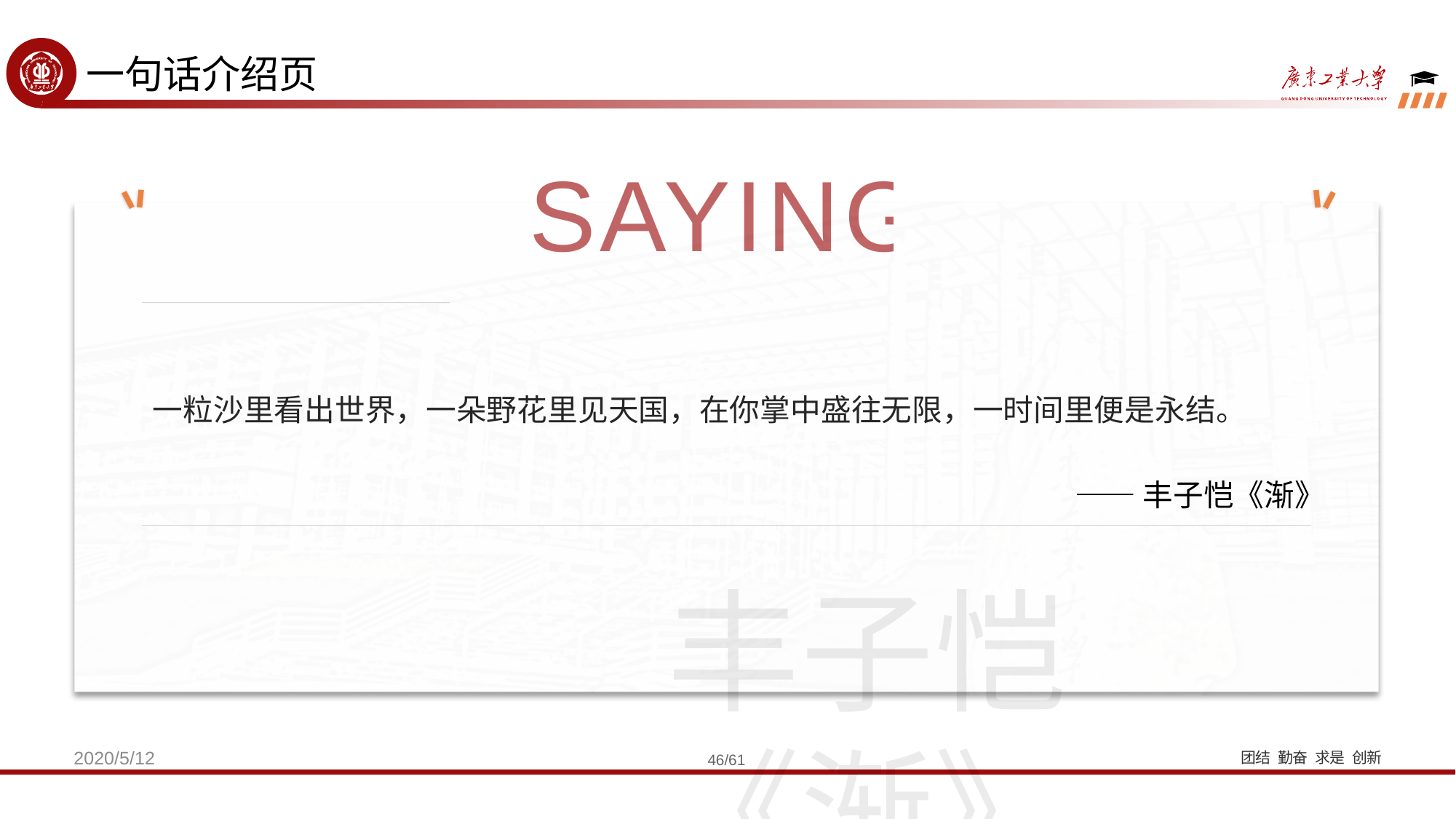

一句话介绍页
SAYING

一粒沙里看出世界，一朵野花里见天国，在你掌中盛往无限，一时间里便是永结。
——丰子恺《渐》
丰子恺《渐》